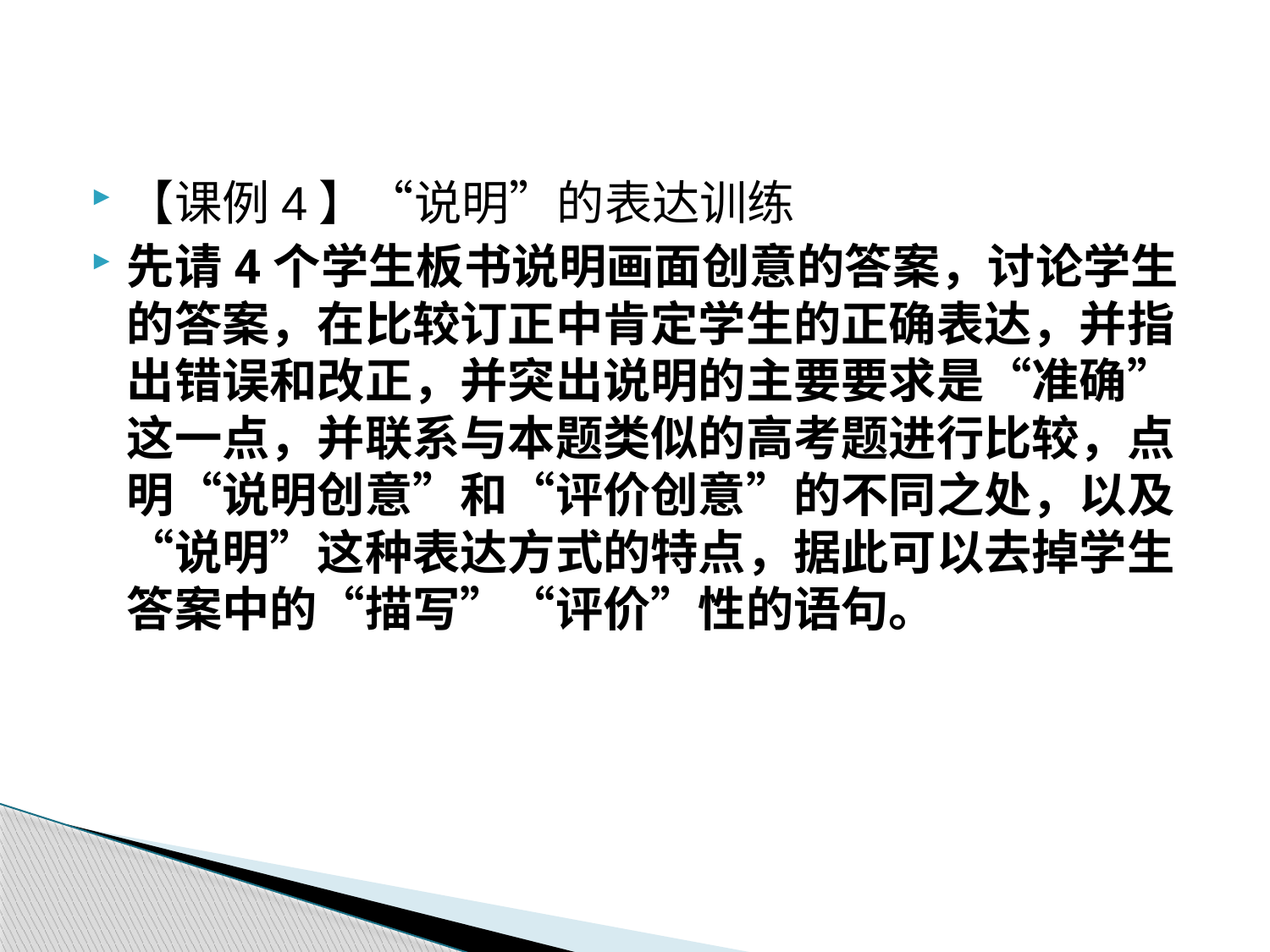

【课例4】“说明”的表达训练
先请4个学生板书说明画面创意的答案，讨论学生的答案，在比较订正中肯定学生的正确表达，并指出错误和改正，并突出说明的主要要求是“准确”这一点，并联系与本题类似的高考题进行比较，点明“说明创意”和“评价创意”的不同之处，以及“说明”这种表达方式的特点，据此可以去掉学生答案中的“描写”“评价”性的语句。